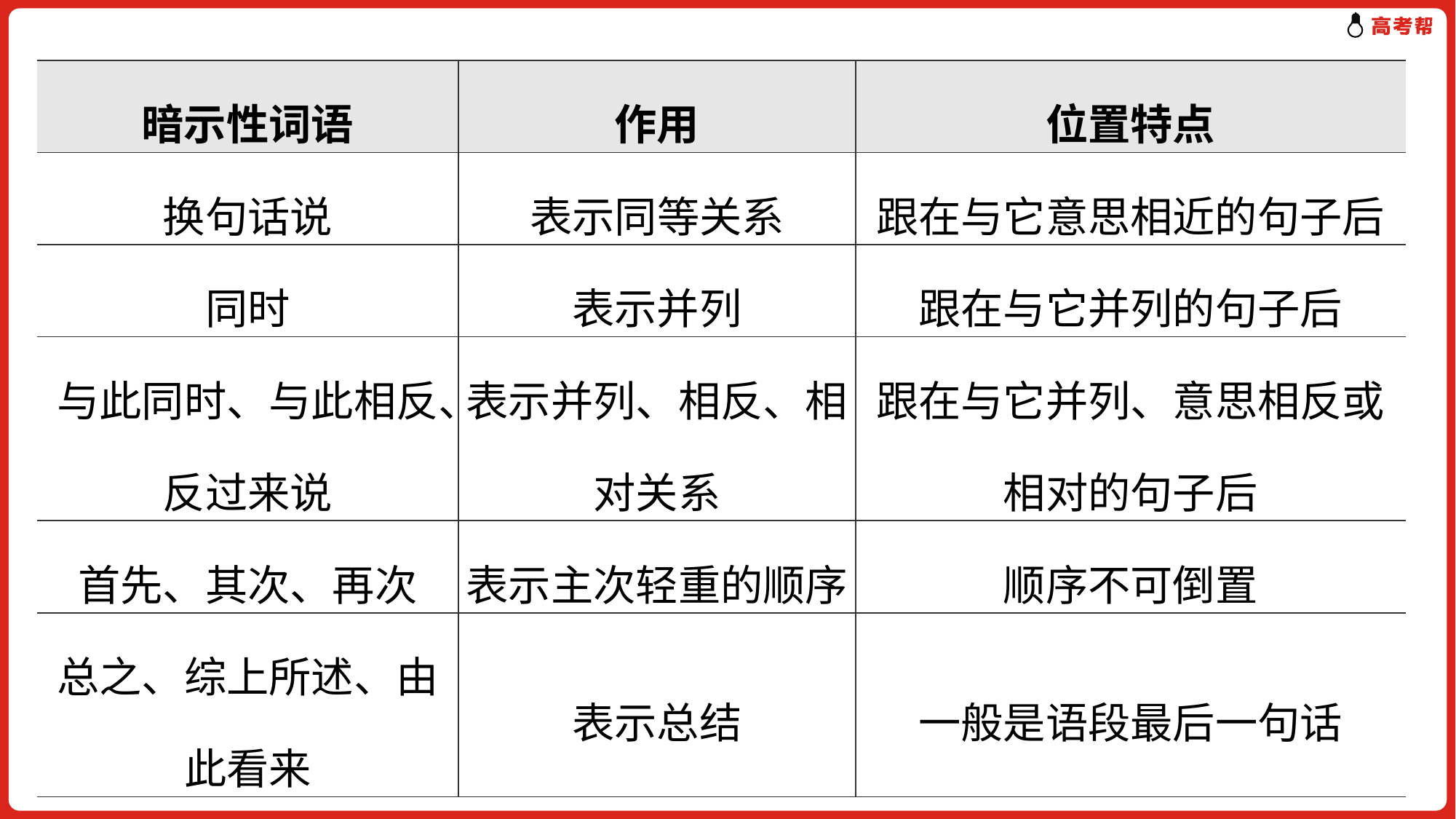

| 暗示性词语 | 作用 | 位置特点 |
| --- | --- | --- |
| 换句话说 | 表示同等关系 | 跟在与它意思相近的句子后 |
| 同时 | 表示并列 | 跟在与它并列的句子后 |
| 与此同时、与此相反、反过来说 | 表示并列、相反、相对关系 | 跟在与它并列、意思相反或相对的句子后 |
| 首先、其次、再次 | 表示主次轻重的顺序 | 顺序不可倒置 |
| 总之、综上所述、由此看来 | 表示总结 | 一般是语段最后一句话 |